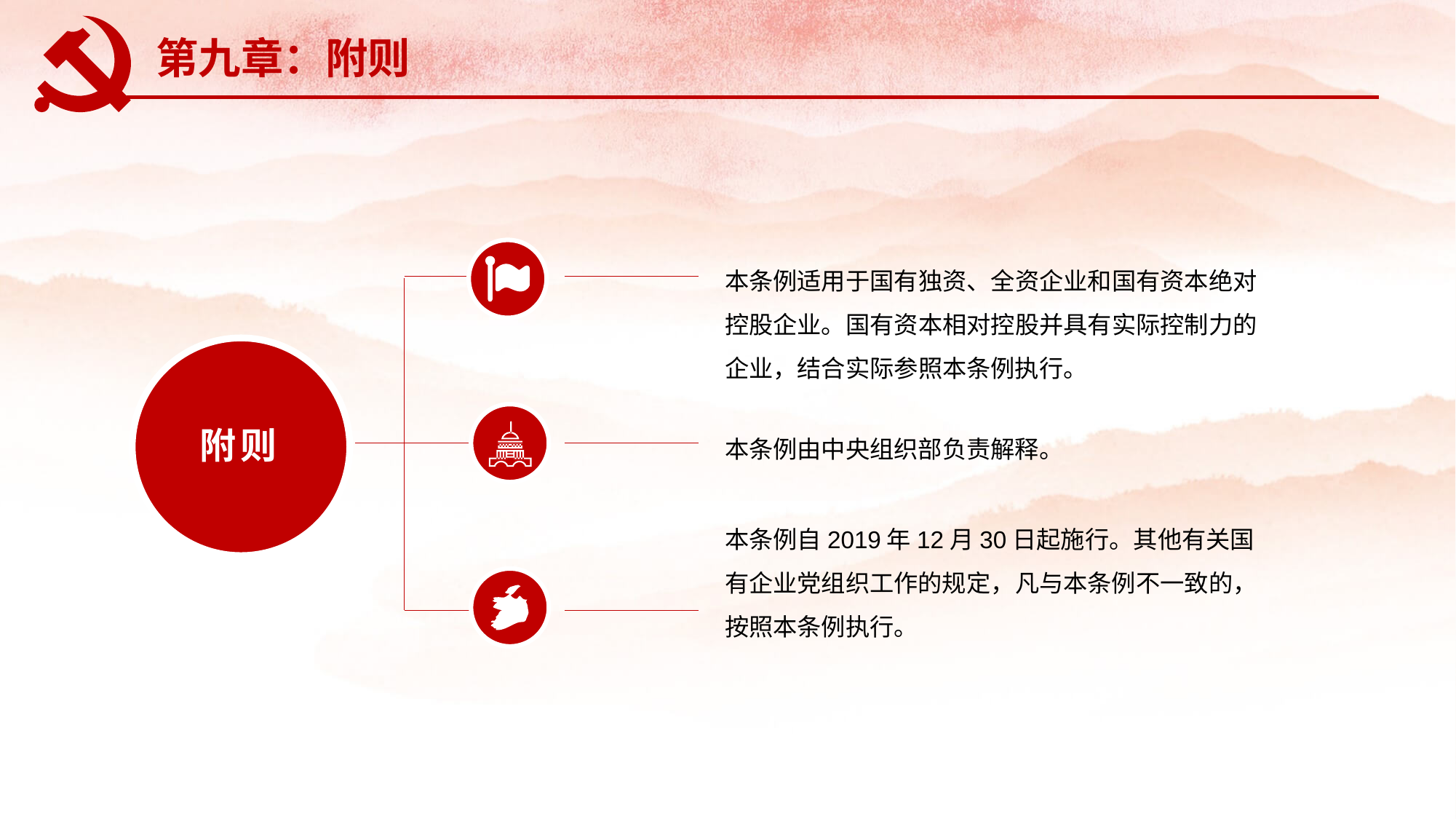

第九章：附则

本条例适用于国有独资、全资企业和国有资本绝对控股企业。国有资本相对控股并具有实际控制力的企业，结合实际参照本条例执行。

附则
本条例由中央组织部负责解释。
本条例自2019年12月30日起施行。其他有关国有企业党组织工作的规定，凡与本条例不一致的，按照本条例执行。